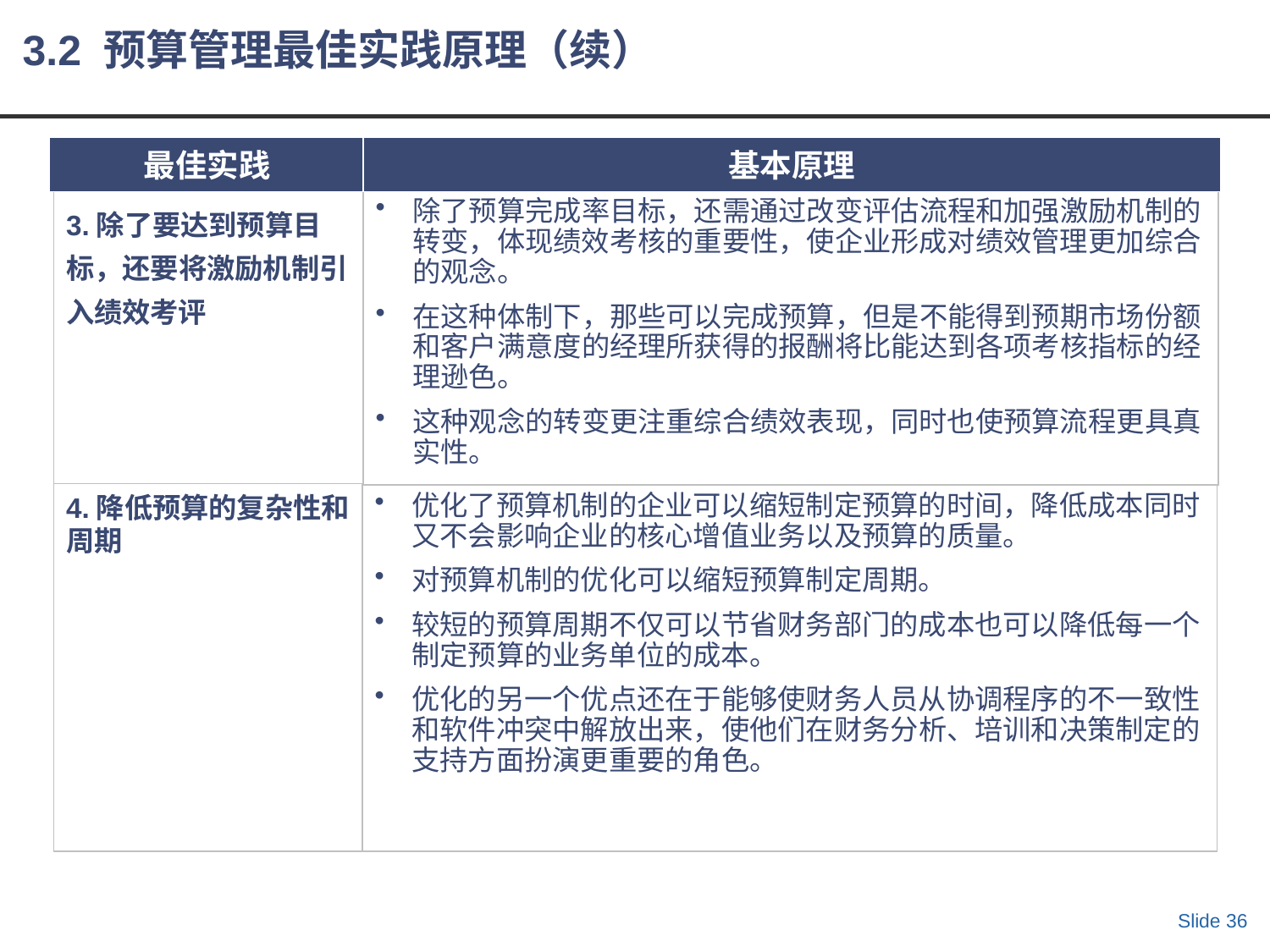

3.2 预算管理最佳实践原理（续）

最佳实践
基本原理
3.除了要达到预算目标，还要将激励机制引入绩效考评

除了预算完成率目标，还需通过改变评估流程和加强激励机制的转变，体现绩效考核的重要性，使企业形成对绩效管理更加综合的观念。
在这种体制下，那些可以完成预算，但是不能得到预期市场份额和客户满意度的经理所获得的报酬将比能达到各项考核指标的经理逊色。
这种观念的转变更注重综合绩效表现，同时也使预算流程更具真实性。
4.降低预算的复杂性和周期
优化了预算机制的企业可以缩短制定预算的时间，降低成本同时又不会影响企业的核心增值业务以及预算的质量。
对预算机制的优化可以缩短预算制定周期。
较短的预算周期不仅可以节省财务部门的成本也可以降低每一个制定预算的业务单位的成本。
优化的另一个优点还在于能够使财务人员从协调程序的不一致性和软件冲突中解放出来，使他们在财务分析、培训和决策制定的支持方面扮演更重要的角色。
Slide 36